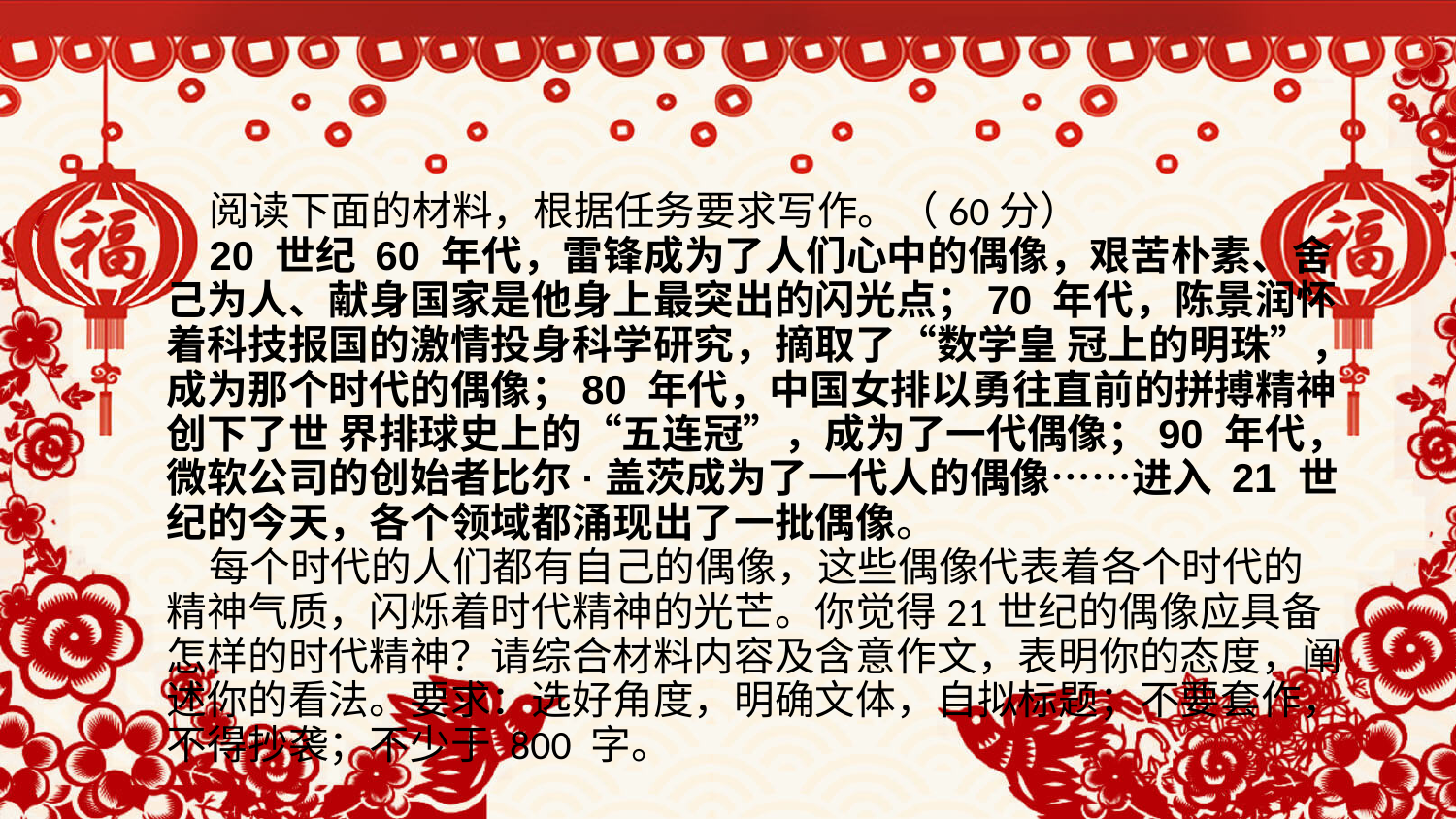

阅读下面的材料，根据任务要求写作。（60分）
20 世纪 60 年代，雷锋成为了人们心中的偶像，艰苦朴素、舍己为人、献身国家是他身上最突出的闪光点；70 年代，陈景润怀着科技报国的激情投身科学研究，摘取了“数学皇 冠上的明珠”，成为那个时代的偶像；80 年代，中国女排以勇往直前的拼搏精神创下了世 界排球史上的“五连冠”，成为了一代偶像；90 年代，微软公司的创始者比尔·盖茨成为了一代人的偶像……进入 21 世纪的今天，各个领域都涌现出了一批偶像。
每个时代的人们都有自己的偶像，这些偶像代表着各个时代的精神气质，闪烁着时代精神的光芒。你觉得21世纪的偶像应具备怎样的时代精神？请综合材料内容及含意作文，表明你的态度，阐述你的看法。要求：选好角度，明确文体，自拟标题；不要套作，不得抄袭；不少于 800 字。